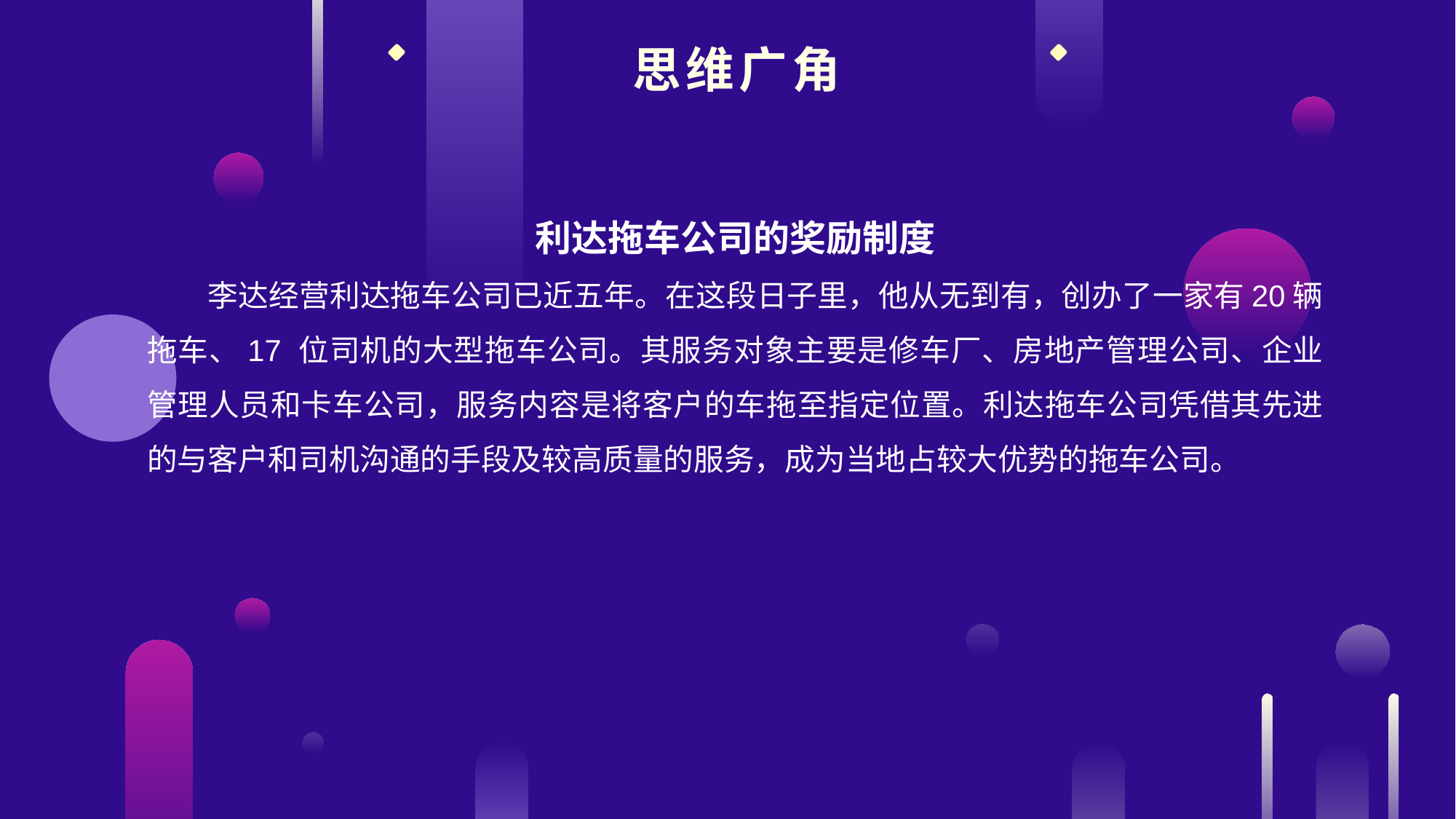

思维广角

利达拖车公司的奖励制度
李达经营利达拖车公司已近五年。在这段日子里，他从无到有，创办了一家有20辆拖车、17 位司机的大型拖车公司。其服务对象主要是修车厂、房地产管理公司、企业管理人员和卡车公司，服务内容是将客户的车拖至指定位置。利达拖车公司凭借其先进的与客户和司机沟通的手段及较高质量的服务，成为当地占较大优势的拖车公司。